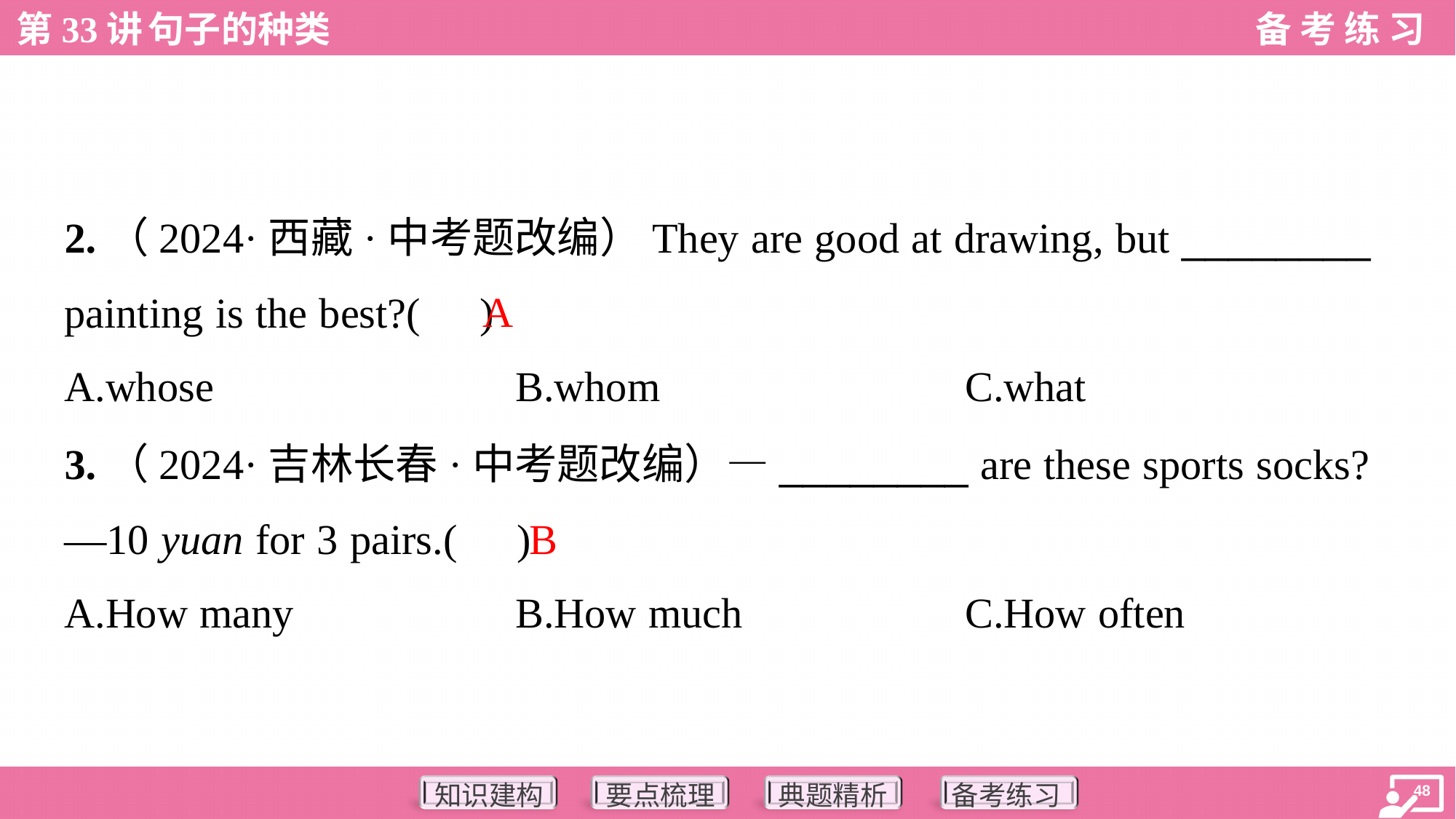

2.（2024·西藏·中考题改编）They are good at drawing, but ________
painting is the best?(     )
A
A.whose	B.whom	C.what
3.（2024·吉林长春·中考题改编）—________ are these sports socks?
—10 yuan for 3 pairs.(     )
B
A.How many	B.How much	C.How often